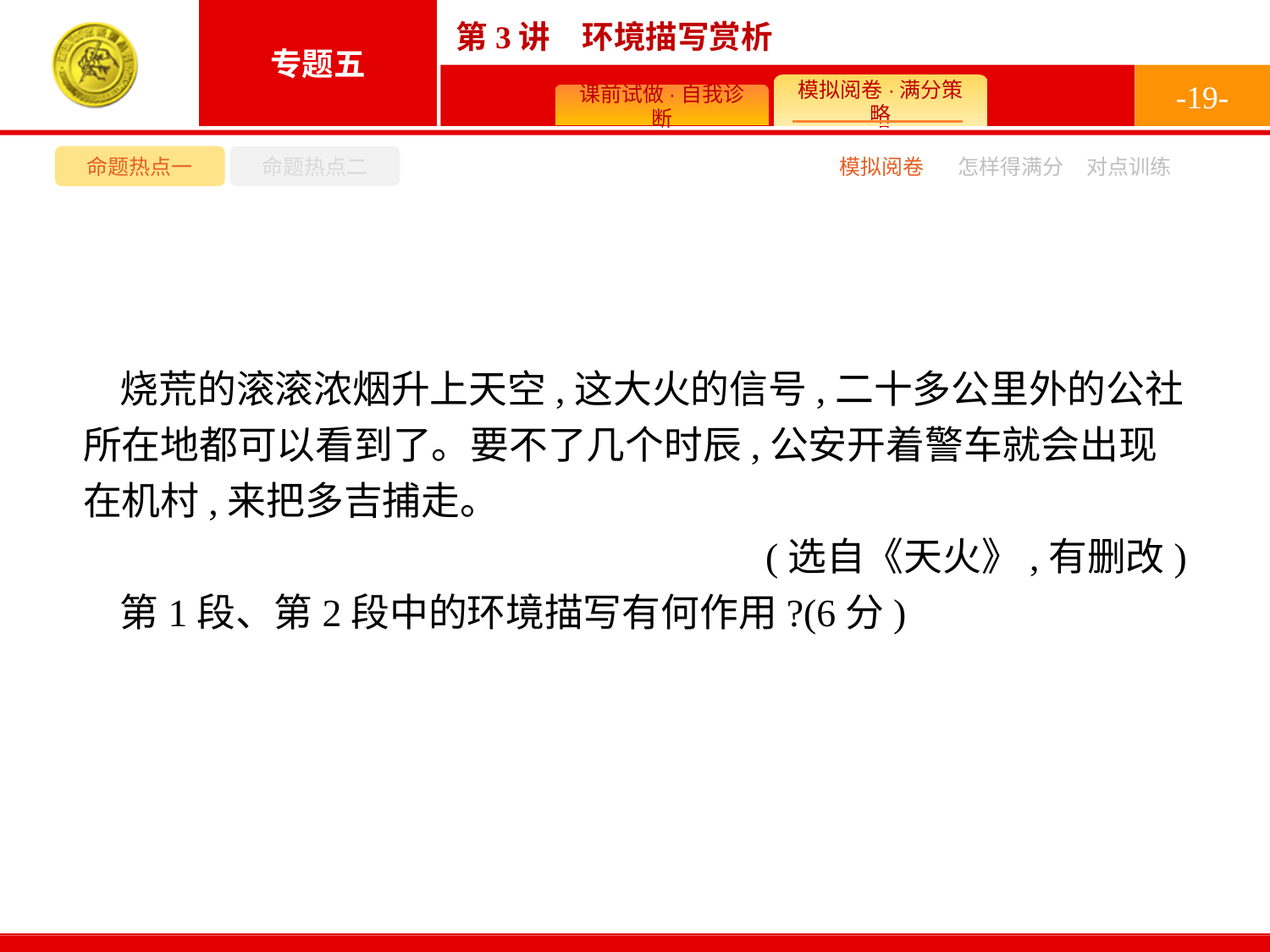

-19-
命题热点一
命题热点二
模拟阅卷
怎样得满分
对点训练
烧荒的滚滚浓烟升上天空,这大火的信号,二十多公里外的公社所在地都可以看到了。要不了几个时辰,公安开着警车就会出现在机村,来把多吉捕走。
(选自《天火》,有删改)
第1段、第2段中的环境描写有何作用?(6分)